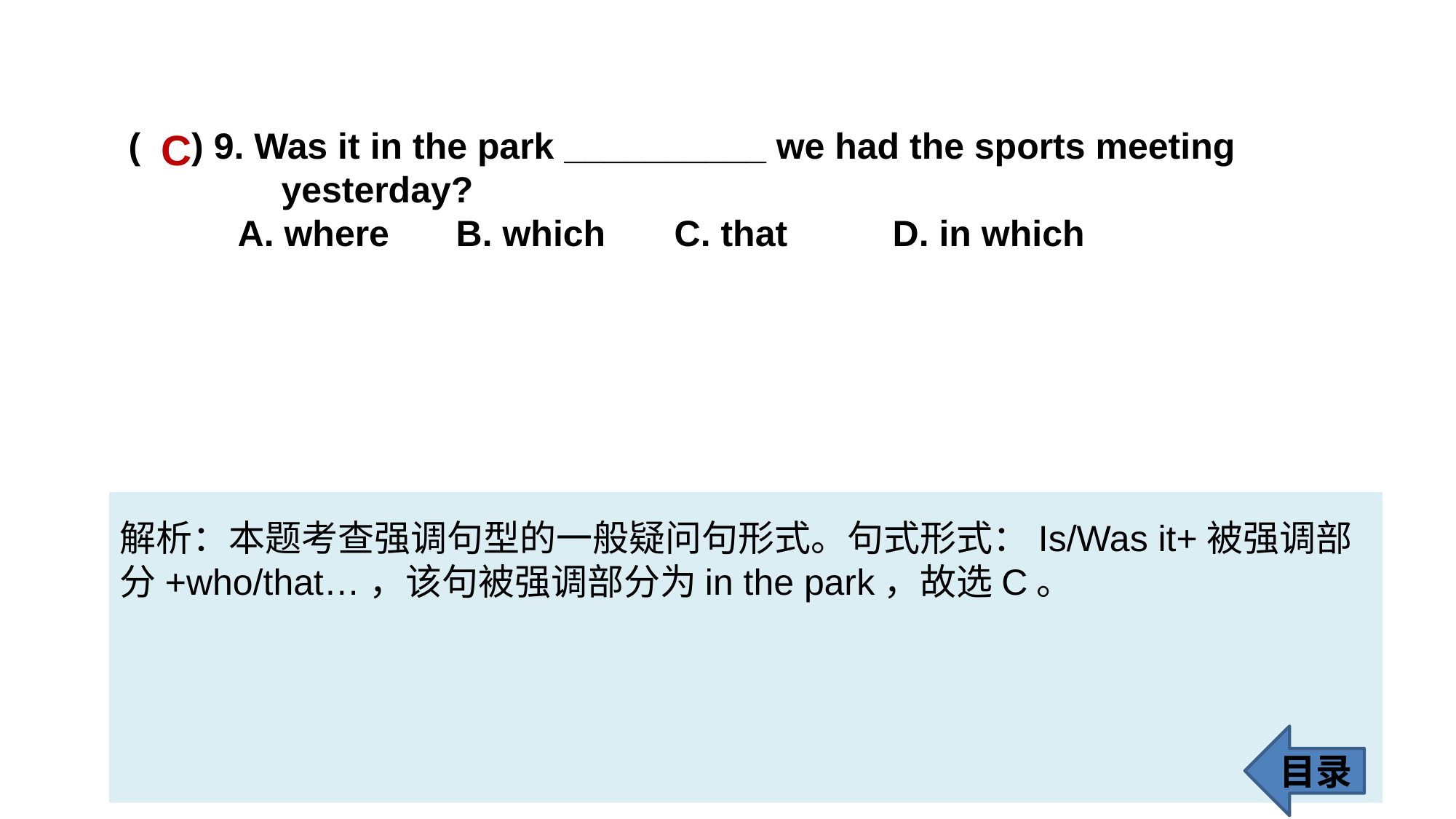

(     ) 9. Was it in the park __________ we had the sports meeting
               yesterday?
	A. where 	B. which 	C. that 	D. in which
C

解析：本题考查强调句型的一般疑问句形式。句式形式：Is/Was it+被强调部分+who/that…，该句被强调部分为in the park，故选C。
目录
68